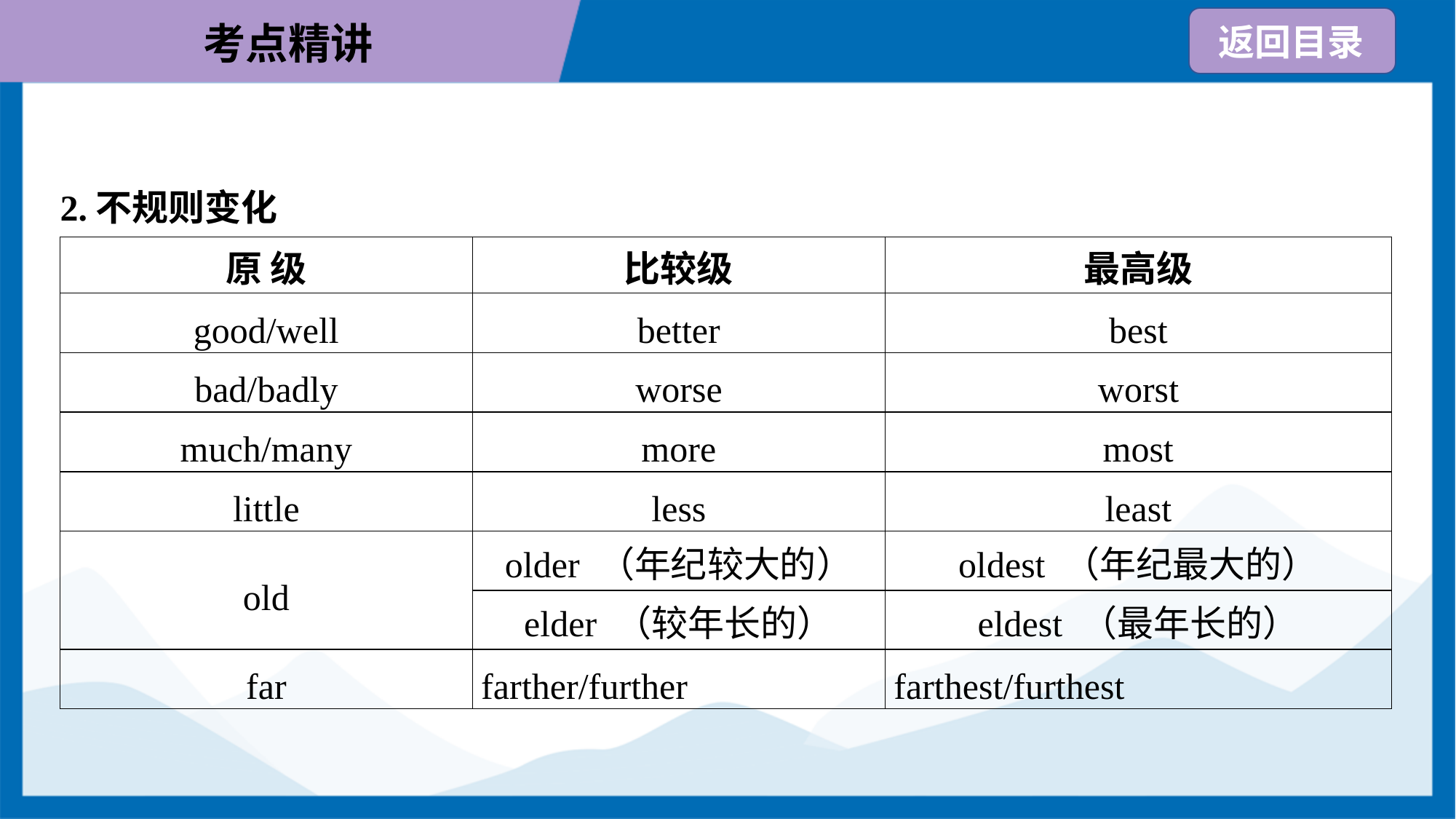

2.不规则变化
| 原 级 | 比较级 | 最高级 |
| --- | --- | --- |
| good/well | better | best |
| bad/badly | worse | worst |
| much/many | more | most |
| little | less | least |
| old | older （年纪较大的） | oldest （年纪最大的） |
|  | elder （较年长的） | eldest （最年长的） |
| far | farther/further | farthest/furthest |